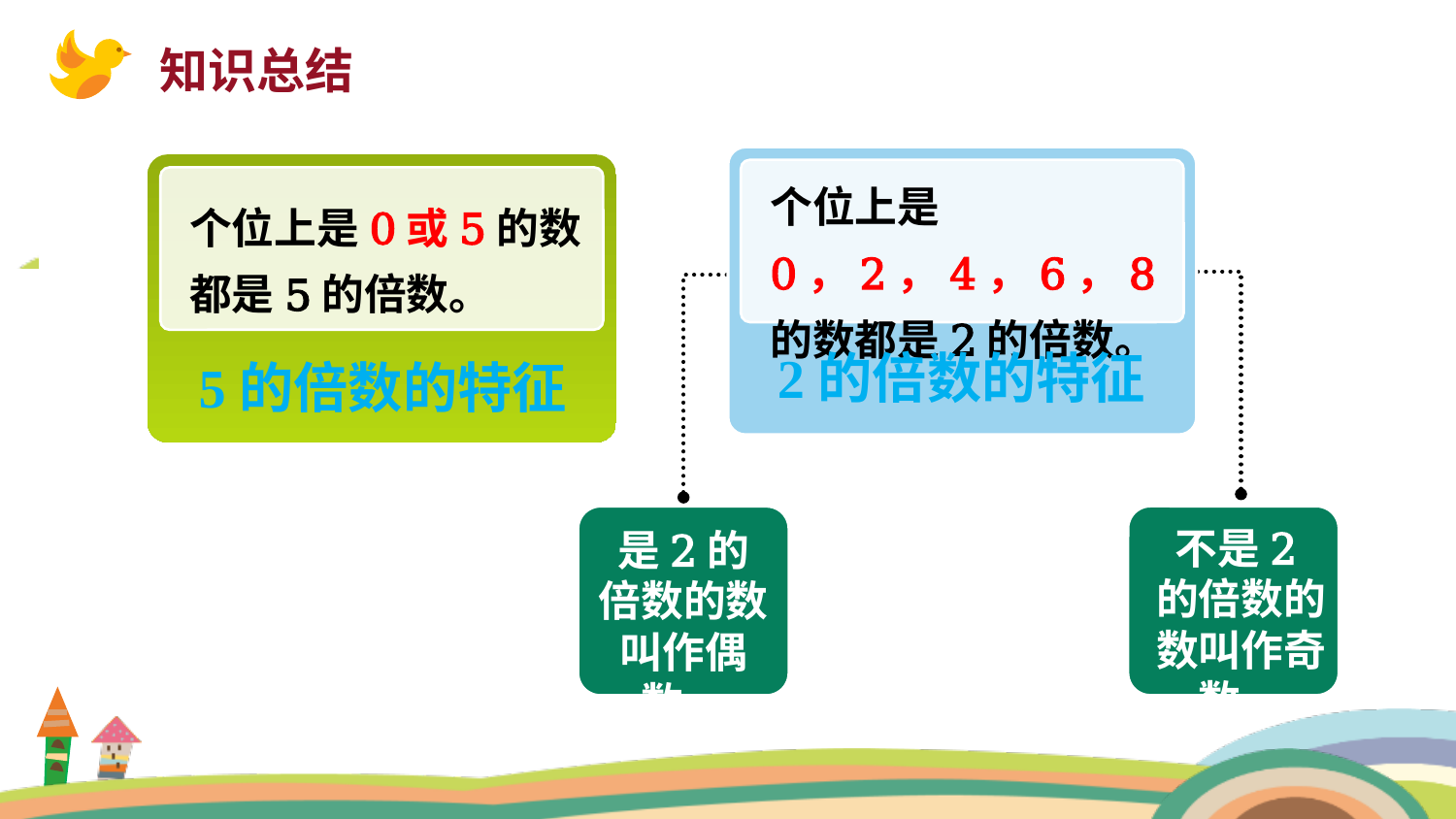

知识总结

个位上是0，2，4，6，8的数都是2的倍数。
个位上是0或5的数都是5的倍数。

2的倍数的特征
5的倍数的特征

不是2的倍数的数叫作奇数。
是2的倍数的数叫作偶数。